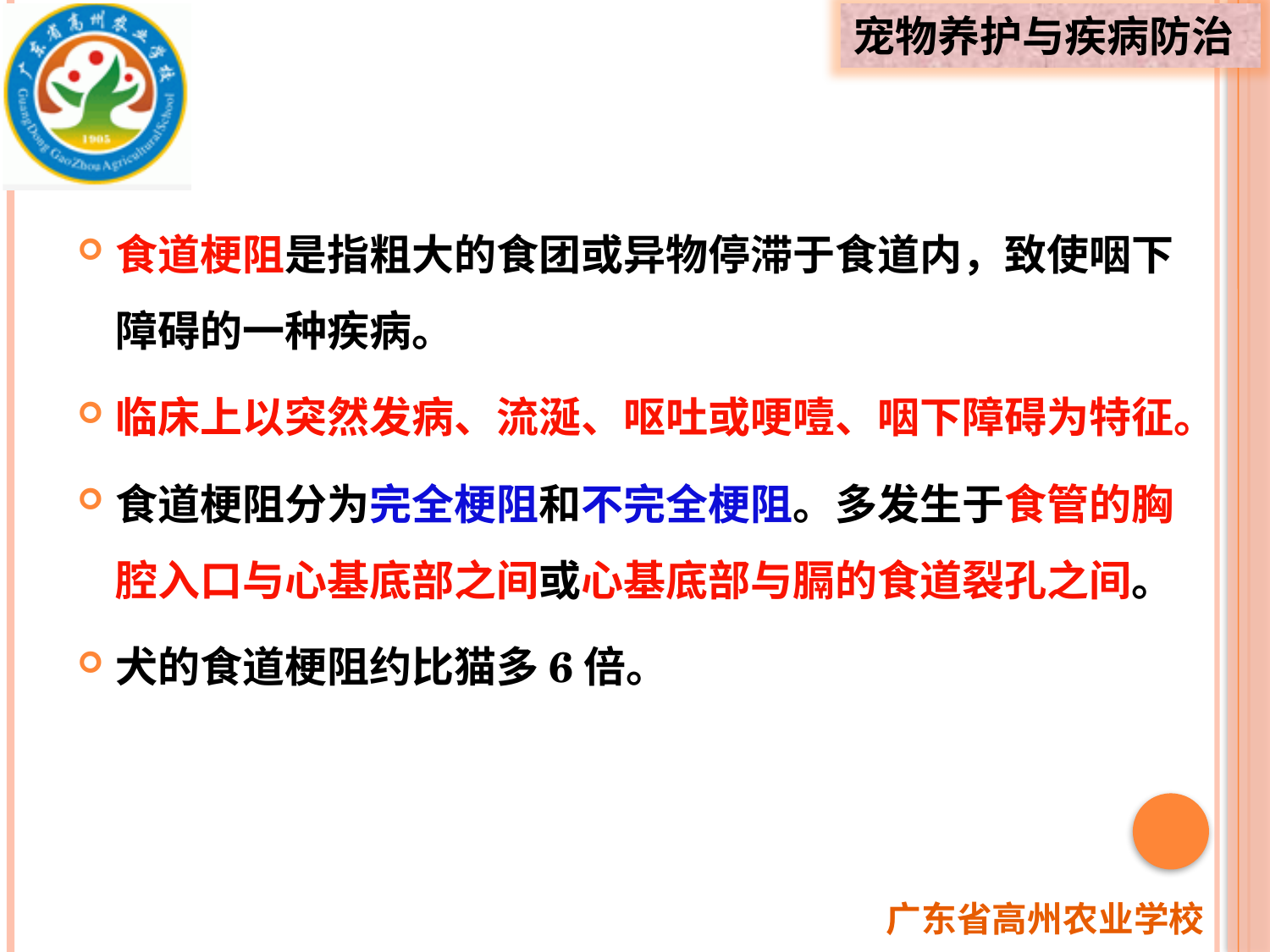

食道梗阻是指粗大的食团或异物停滞于食道内，致使咽下障碍的一种疾病。
临床上以突然发病、流涎、呕吐或哽噎、咽下障碍为特征。
食道梗阻分为完全梗阻和不完全梗阻。多发生于食管的胸腔入口与心基底部之间或心基底部与膈的食道裂孔之间。
犬的食道梗阻约比猫多6倍。